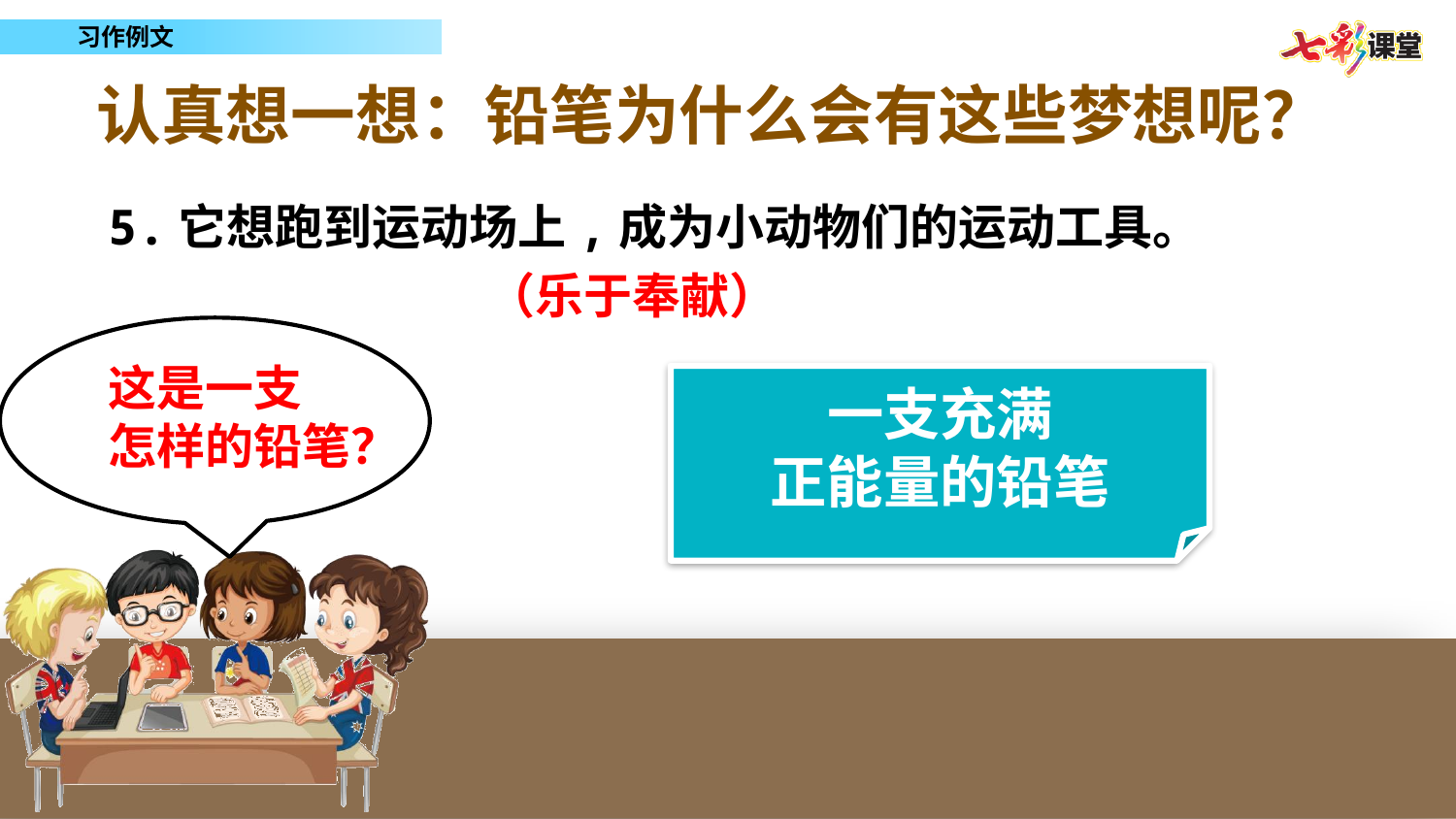

认真想一想：铅笔为什么会有这些梦想呢？
5.它想跑到运动场上,成为小动物们的运动工具。
（乐于奉献）

这是一支
怎样的铅笔？
一支充满
正能量的铅笔